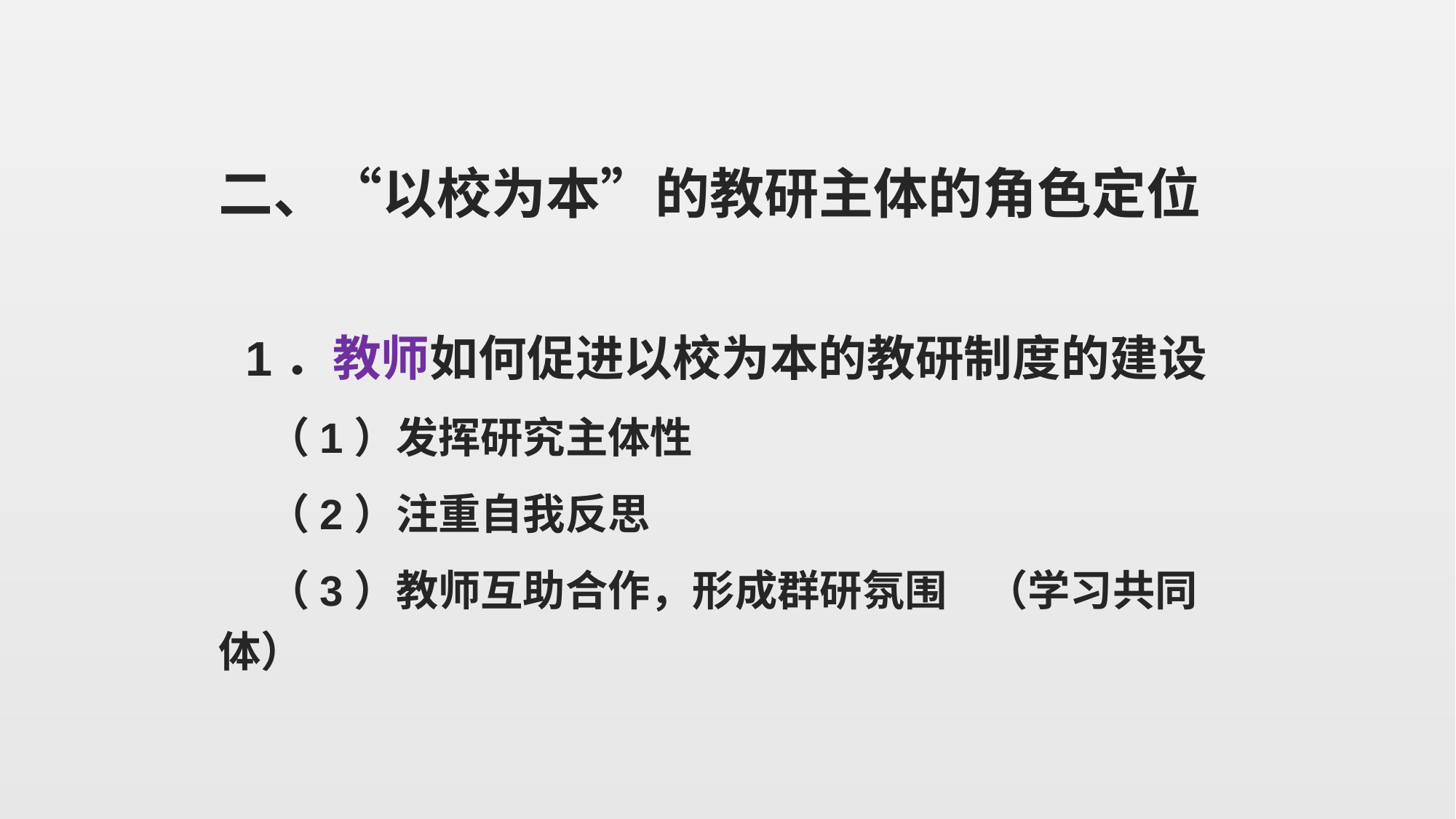

二、“以校为本”的教研主体的角色定位

  1．教师如何促进以校为本的教研制度的建设
    （1）发挥研究主体性
    （2）注重自我反思
    （3）教师互助合作，形成群研氛围    （学习共同体）